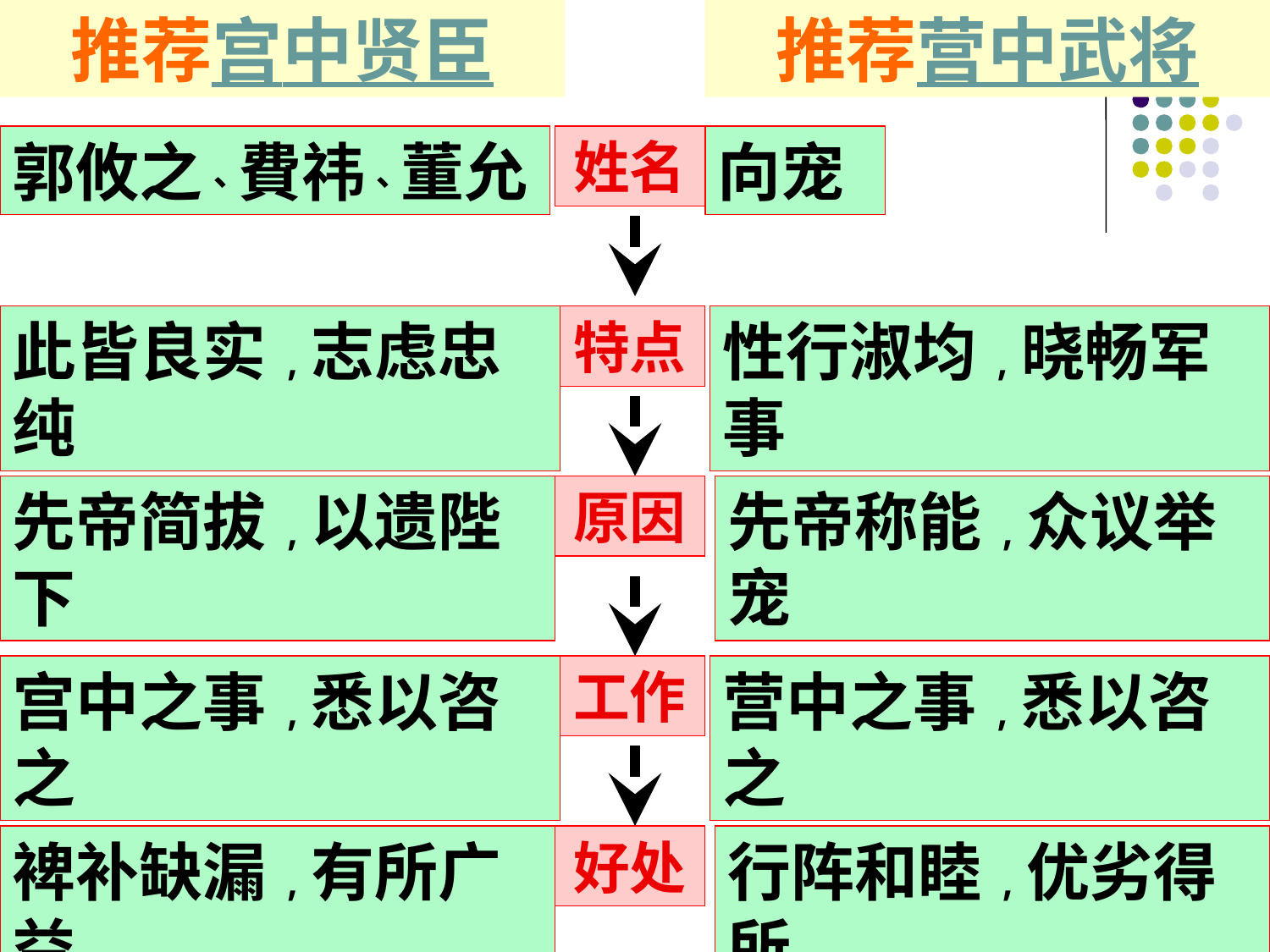

推荐宫中贤臣
推荐营中武将
郭攸之、費祎、董允
姓名
向宠

此皆良实,志虑忠纯
特点
性行淑均,晓畅军事

先帝简拔,以遗陛下
原因
先帝称能,众议举宠

宫中之事,悉以咨之
工作
营中之事,悉以咨之

裨补缺漏,有所广益
好处
行阵和睦,优劣得所